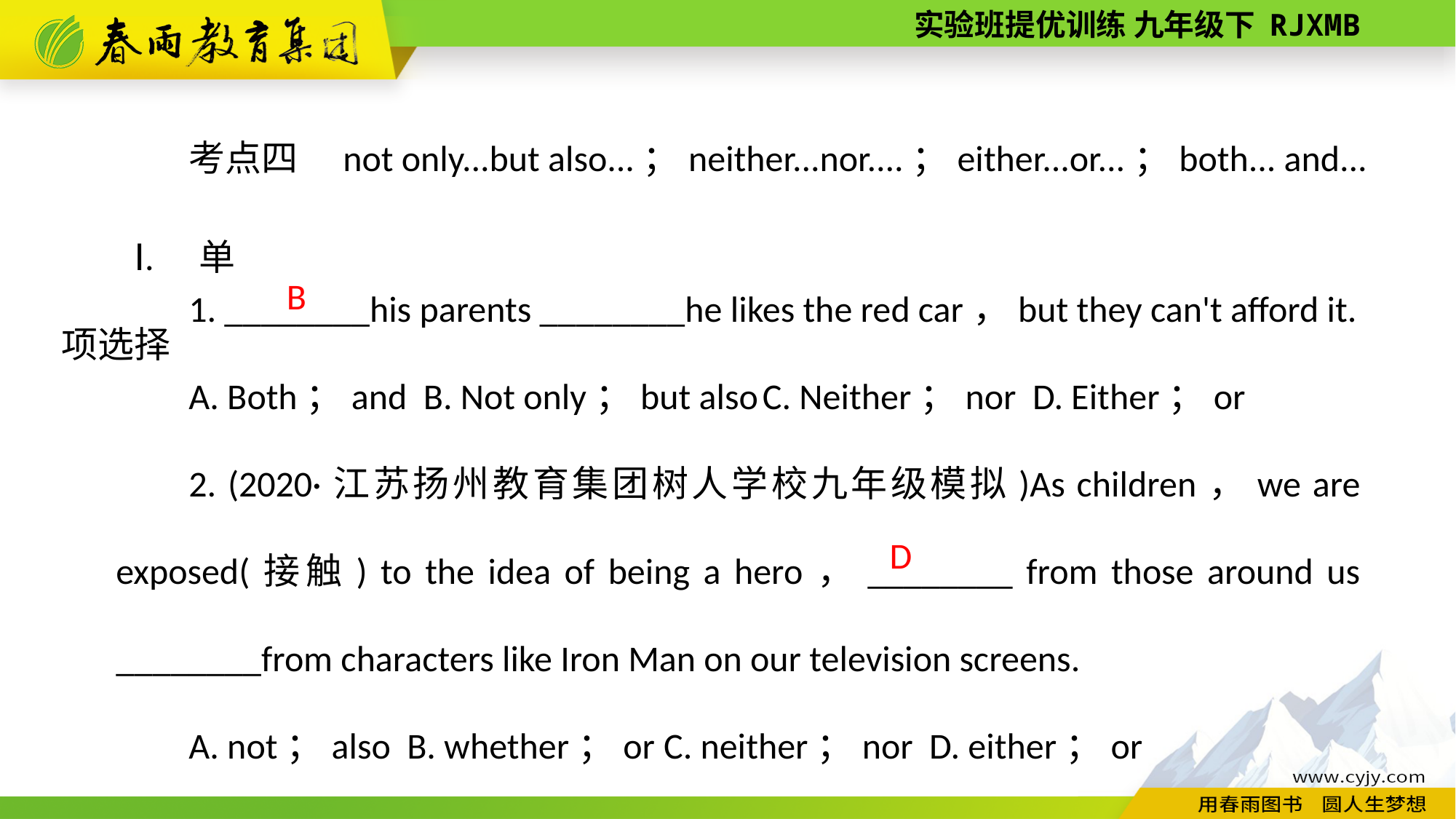

考点四　not only...but also...；neither...nor....；either...or...；both... and...
Ⅰ. 单项选择
1. ________his parents ________he likes the red car，but they can't afford it.
A. Both；and  B. Not only；but also C. Neither；nor  D. Either；or
2. (2020·江苏扬州教育集团树人学校九年级模拟)As children，we are exposed(接触) to the idea of being a hero，________ from those around us ________from characters like Iron Man on our television screens.
A. not；also  B. whether；or  C. neither；nor  D. either；or
B
D